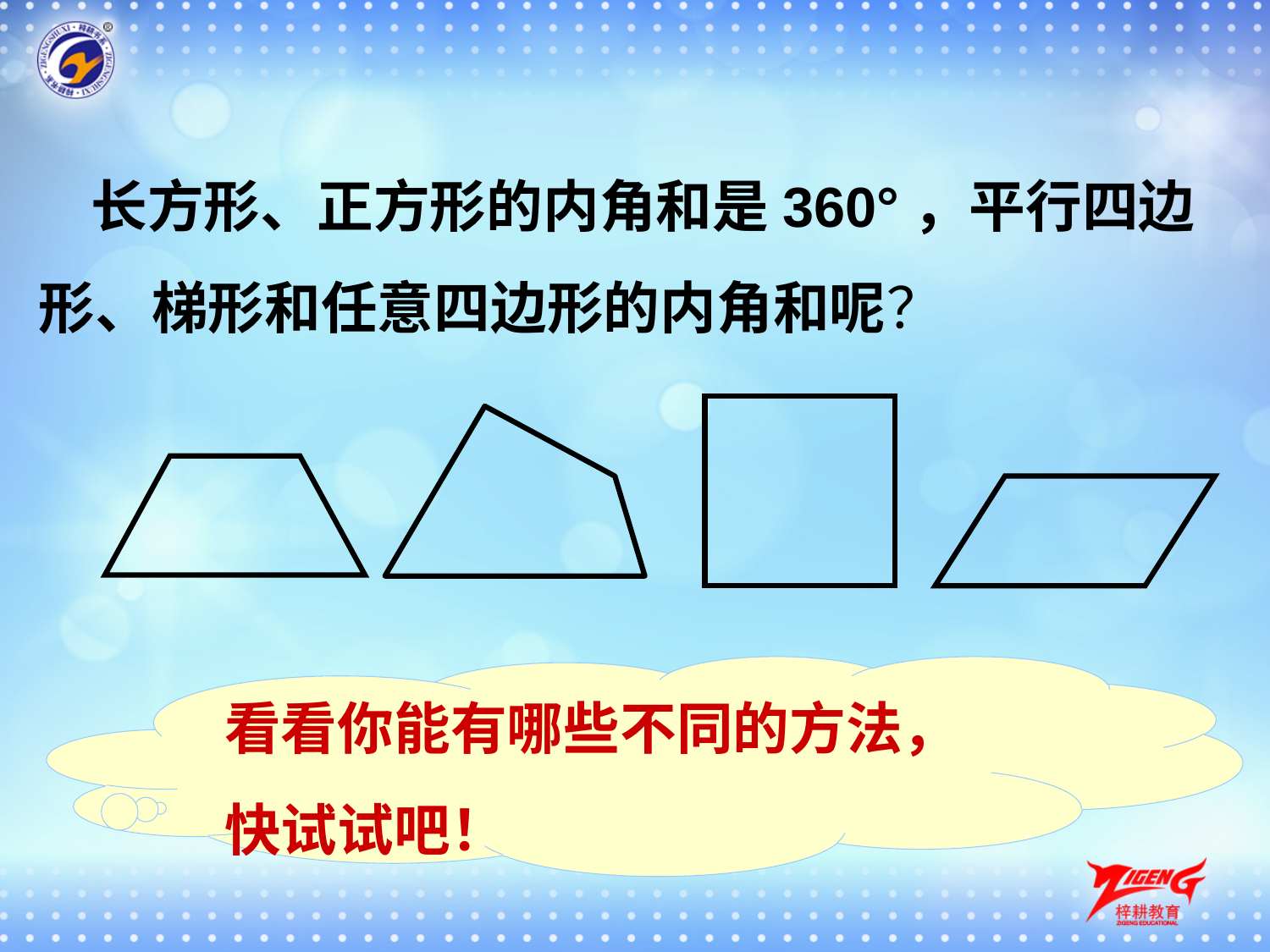

长方形、正方形的内角和是360°，平行四边形、梯形和任意四边形的内角和呢？

看看你能有哪些不同的方法，快试试吧！